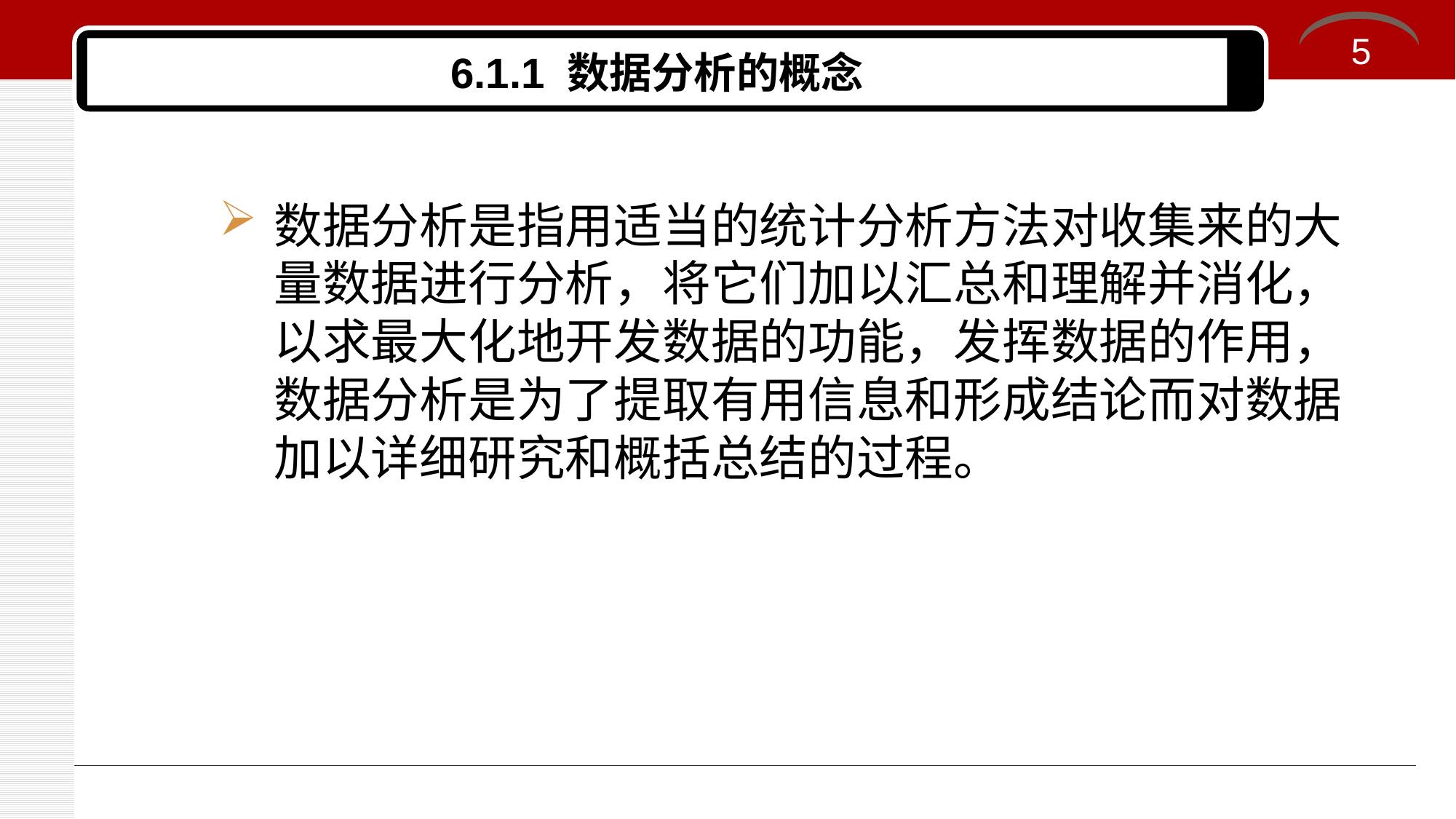

5
# 6.1.1 数据分析的概念
数据分析是指用适当的统计分析方法对收集来的大量数据进行分析，将它们加以汇总和理解并消化，以求最大化地开发数据的功能，发挥数据的作用，数据分析是为了提取有用信息和形成结论而对数据加以详细研究和概括总结的过程。